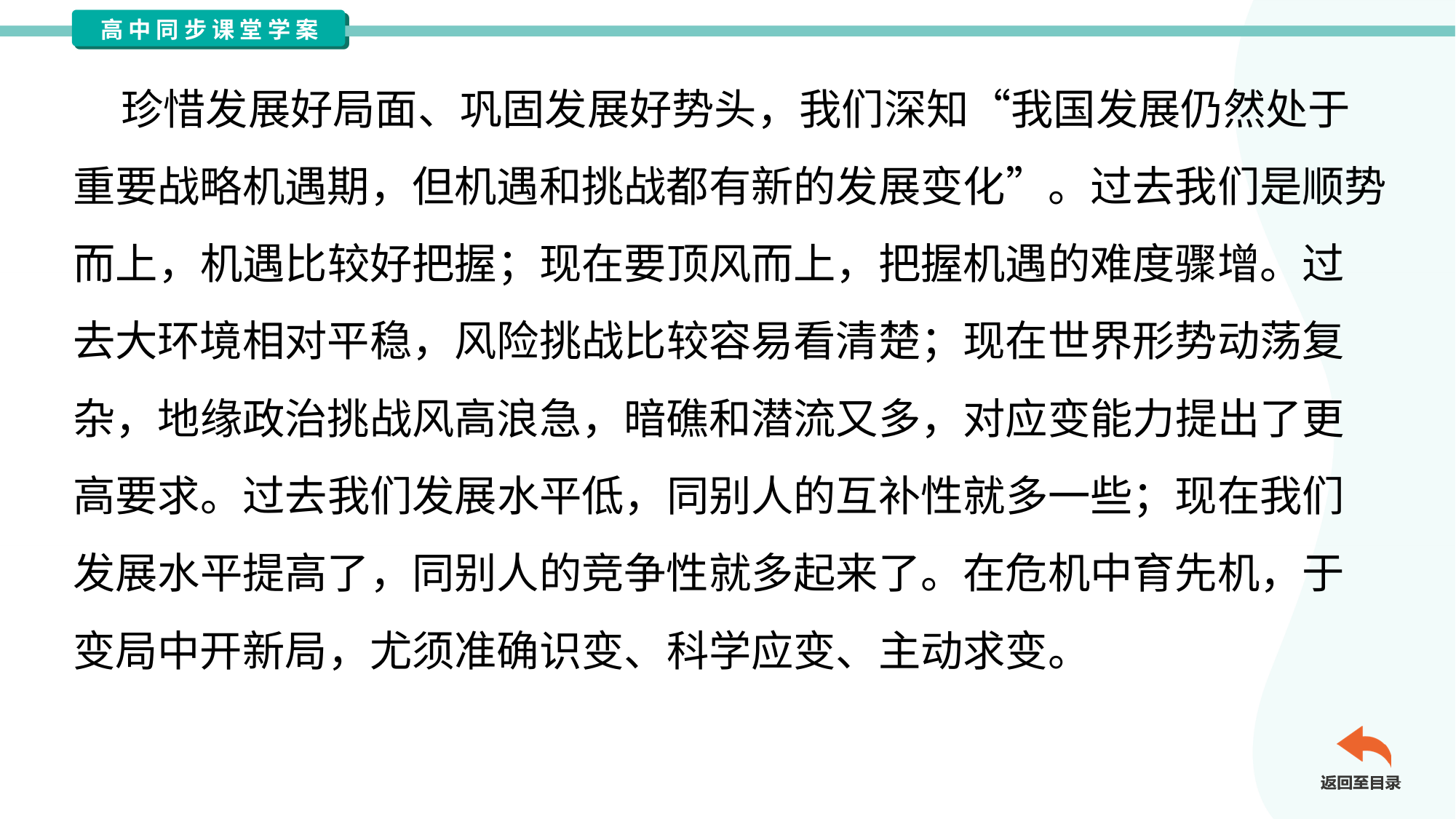

珍惜发展好局面、巩固发展好势头，我们深知“我国发展仍然处于
重要战略机遇期，但机遇和挑战都有新的发展变化”。过去我们是顺势
而上，机遇比较好把握；现在要顶风而上，把握机遇的难度骤增。过
去大环境相对平稳，风险挑战比较容易看清楚；现在世界形势动荡复
杂，地缘政治挑战风高浪急，暗礁和潜流又多，对应变能力提出了更
高要求。过去我们发展水平低，同别人的互补性就多一些；现在我们
发展水平提高了，同别人的竞争性就多起来了。在危机中育先机，于
变局中开新局，尤须准确识变、科学应变、主动求变。